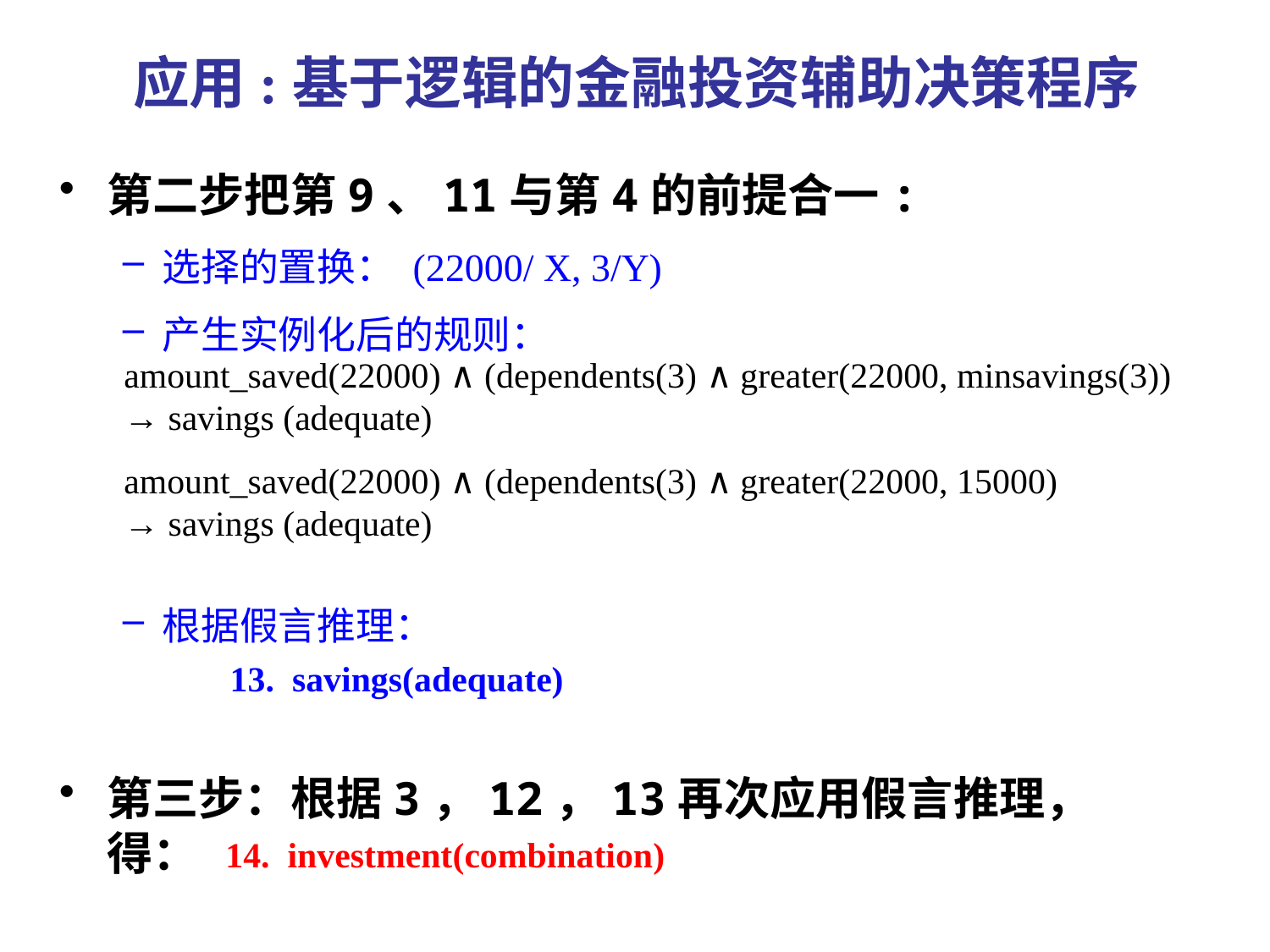

# 应用:基于逻辑的金融投资辅助决策程序
第二步把第9、11与第4的前提合一:
选择的置换： (22000/ X, 3/Y)
产生实例化后的规则：

根据假言推理：

第三步：根据3，12，13再次应用假言推理，得：

amount_saved(22000) ∧ (dependents(3) ∧ greater(22000, minsavings(3))
→ savings (adequate)
amount_saved(22000) ∧ (dependents(3) ∧ greater(22000, 15000)
→ savings (adequate)
13.  savings(adequate)
14.  investment(combination)